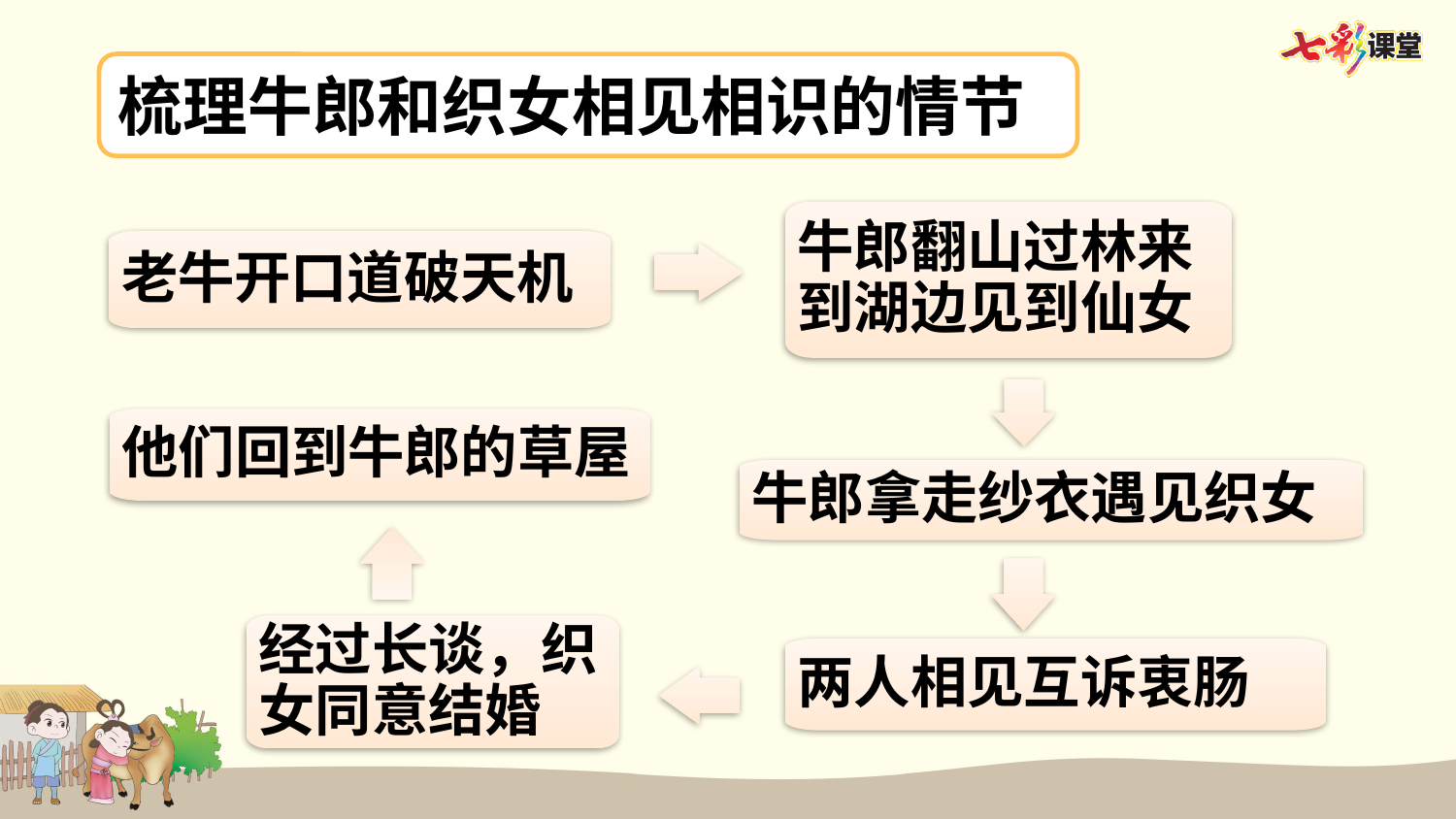

梳理牛郎和织女相见相识的情节
牛郎翻山过林来到湖边见到仙女
老牛开口道破天机

他们回到牛郎的草屋
牛郎拿走纱衣遇见织女

经过长谈，织女同意结婚
两人相见互诉衷肠